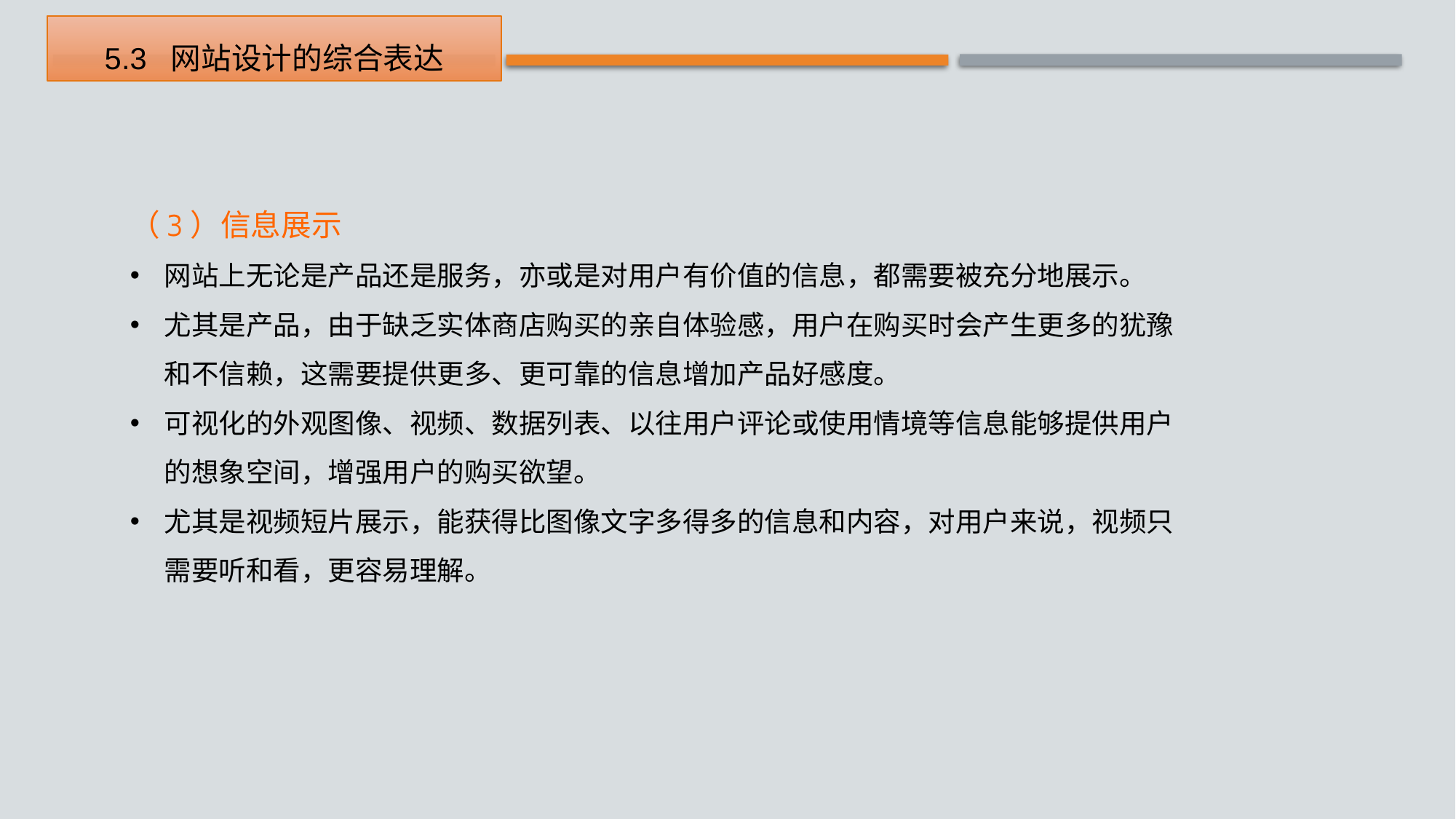

5.3  网站设计的综合表达
（3）信息展示
网站上无论是产品还是服务，亦或是对用户有价值的信息，都需要被充分地展示。
尤其是产品，由于缺乏实体商店购买的亲自体验感，用户在购买时会产生更多的犹豫和不信赖，这需要提供更多、更可靠的信息增加产品好感度。
可视化的外观图像、视频、数据列表、以往用户评论或使用情境等信息能够提供用户的想象空间，增强用户的购买欲望。
尤其是视频短片展示，能获得比图像文字多得多的信息和内容，对用户来说，视频只需要听和看，更容易理解。